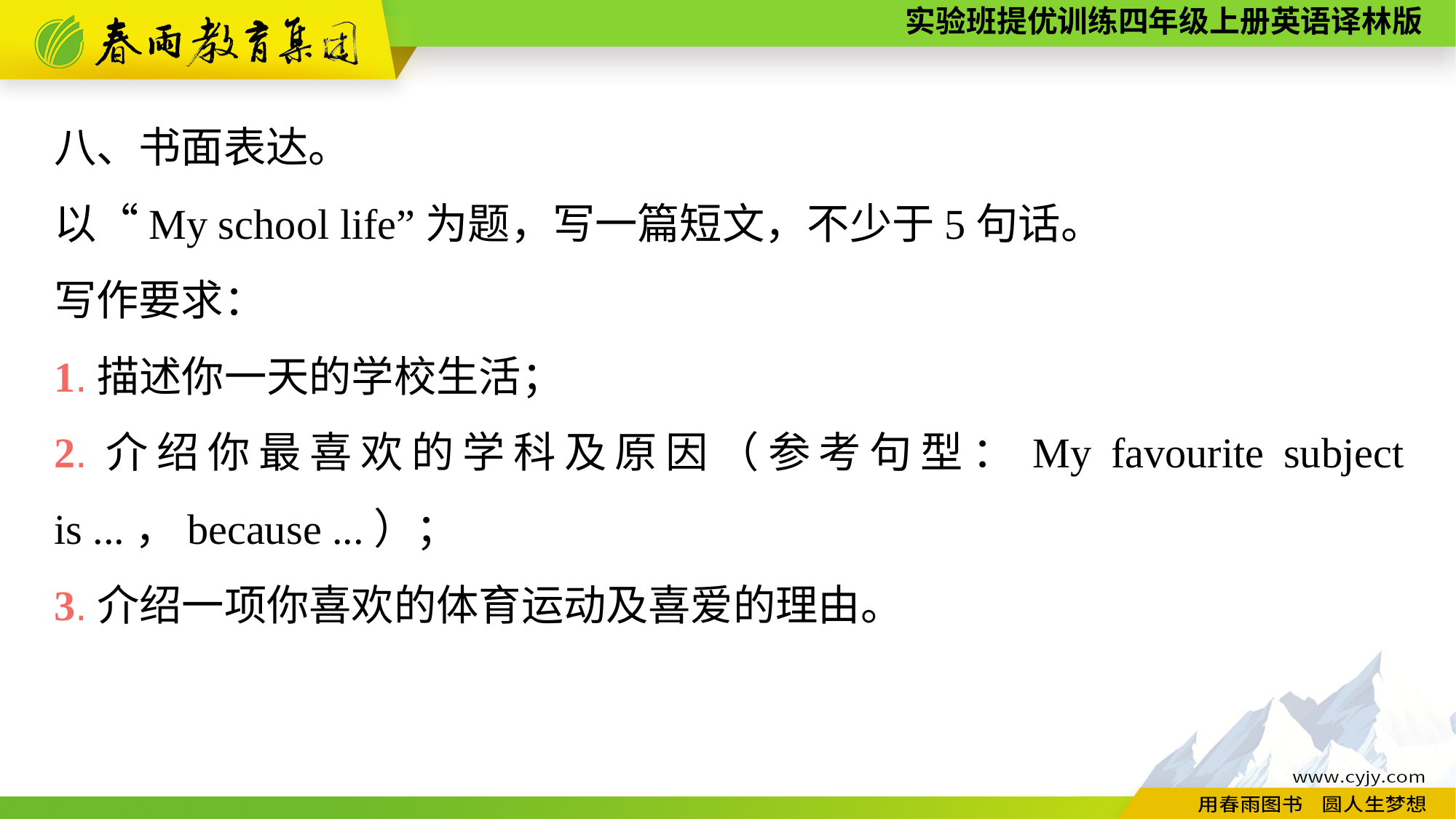

八、书面表达。
以“My school life”为题，写一篇短文，不少于5句话。
写作要求：
1.描述你一天的学校生活；
2.介绍你最喜欢的学科及原因（参考句型：My favourite subject is ...，because ...）；
3.介绍一项你喜欢的体育运动及喜爱的理由。